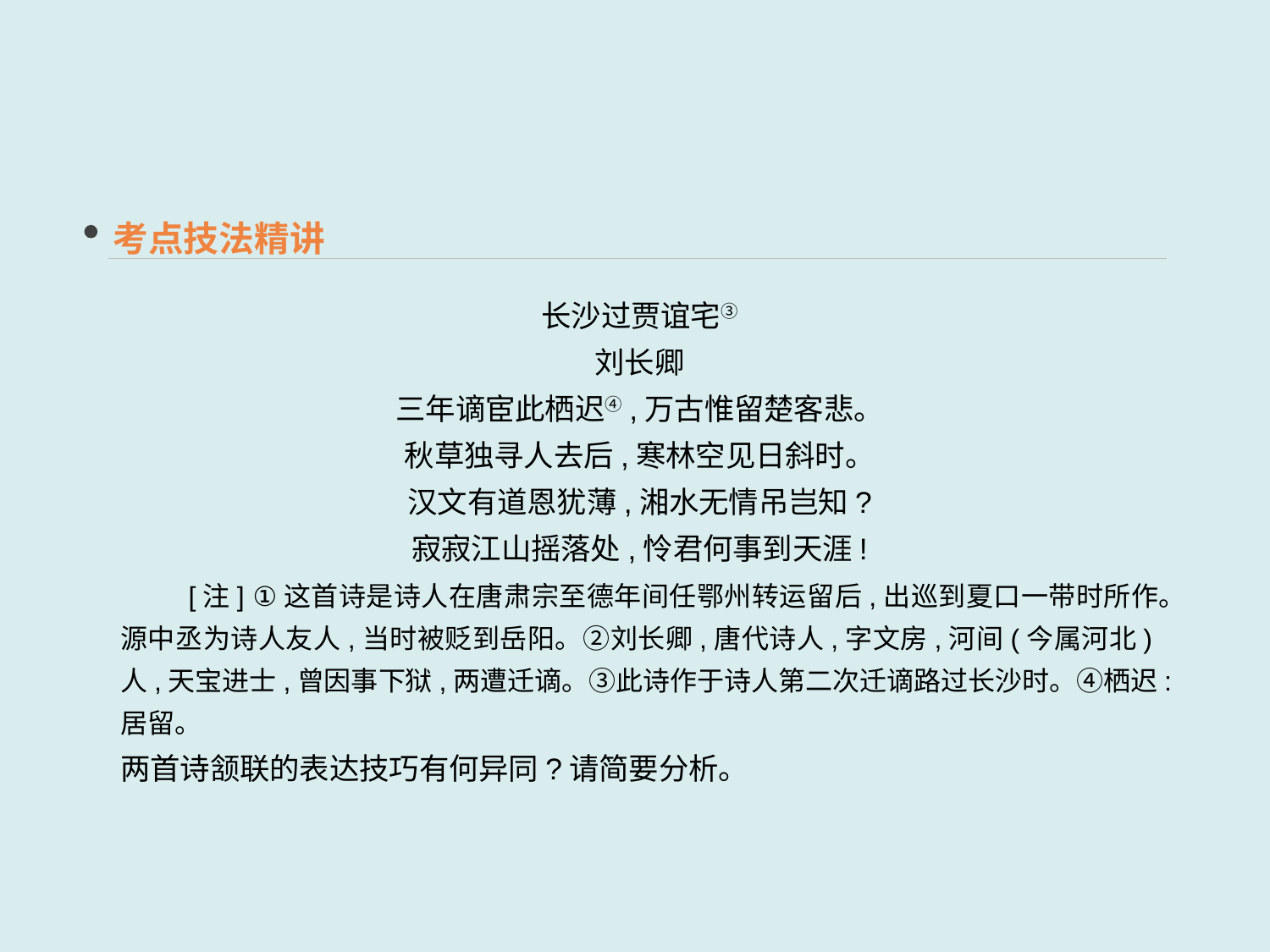

考点技法精讲

长沙过贾谊宅③
刘长卿
三年谪宦此栖迟④,万古惟留楚客悲。
秋草独寻人去后,寒林空见日斜时。
汉文有道恩犹薄,湘水无情吊岂知?
寂寂江山摇落处,怜君何事到天涯!
　　[注] ①这首诗是诗人在唐肃宗至德年间任鄂州转运留后,出巡到夏口一带时所作。源中丞为诗人友人,当时被贬到岳阳。②刘长卿,唐代诗人,字文房,河间(今属河北)人,天宝进士,曾因事下狱,两遭迁谪。③此诗作于诗人第二次迁谪路过长沙时。④栖迟:居留。
两首诗颔联的表达技巧有何异同?请简要分析。